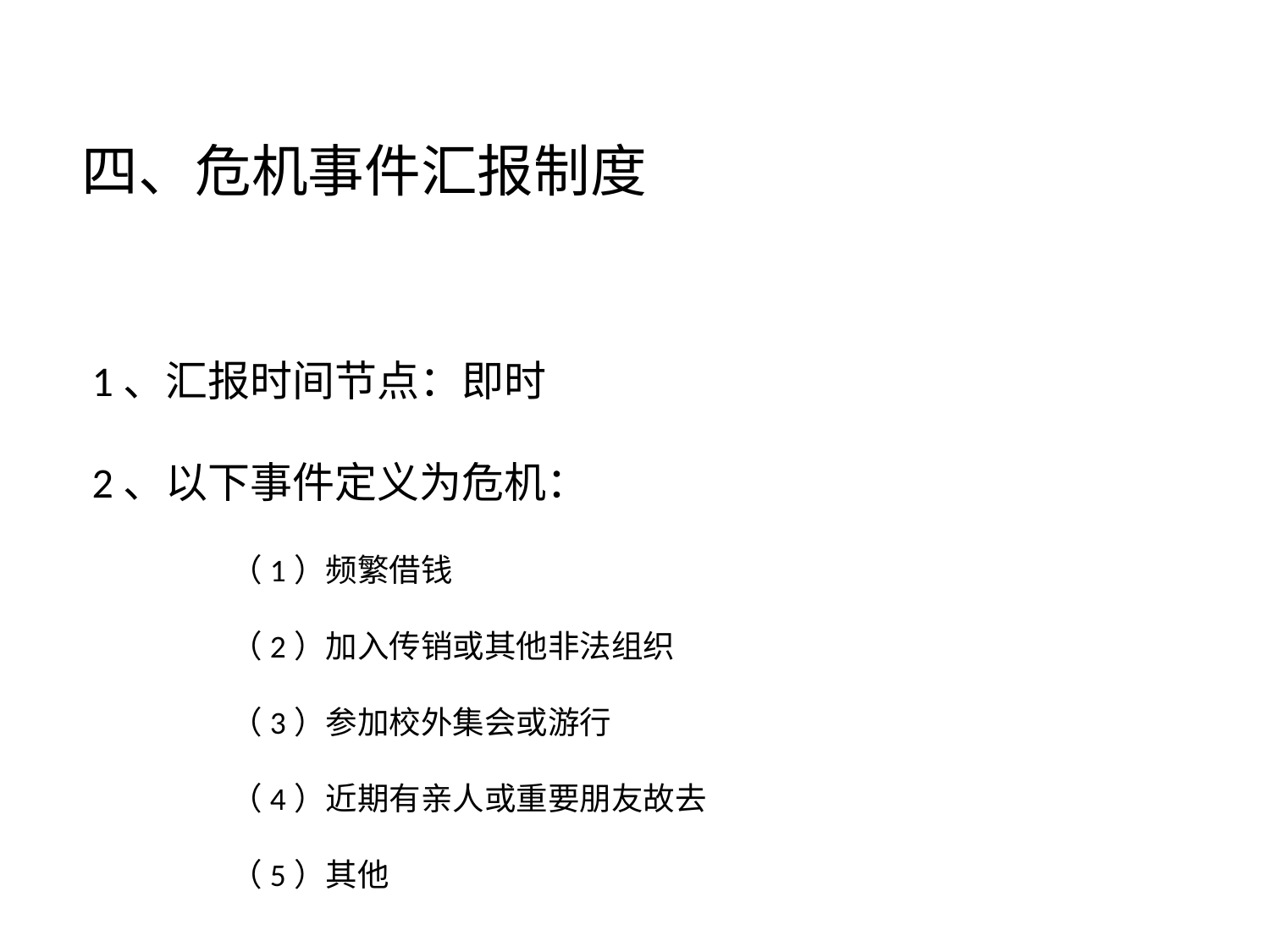

四、危机事件汇报制度
1、汇报时间节点：即时
2、以下事件定义为危机：
（1）频繁借钱
（2）加入传销或其他非法组织
（3）参加校外集会或游行
（4）近期有亲人或重要朋友故去
（5）其他